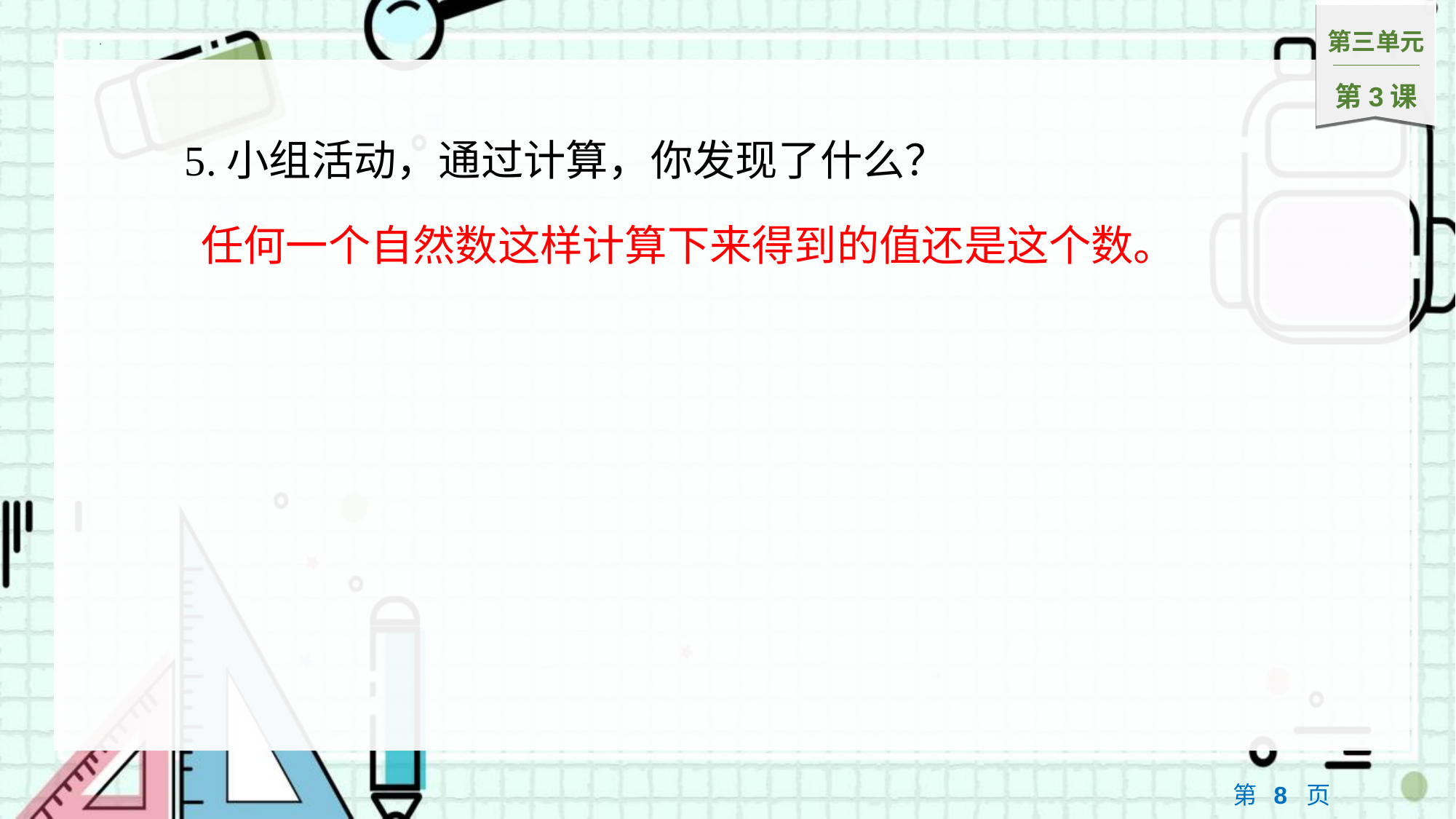

5.小组活动，通过计算，你发现了什么？
任何一个自然数这样计算下来得到的值还是这个数。